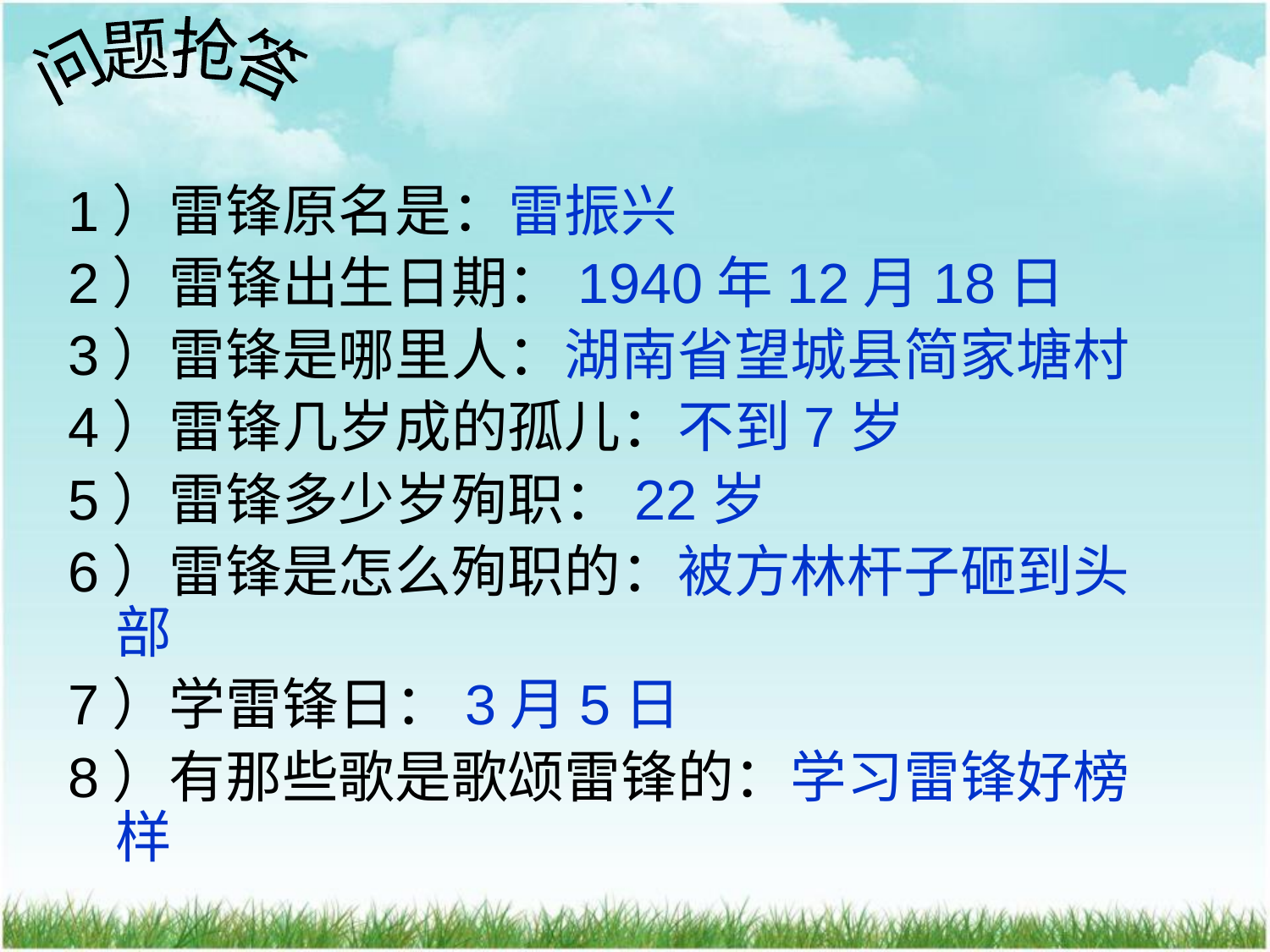

问题抢答
1）雷锋原名是：雷振兴
2）雷锋出生日期：1940年12月18日
3）雷锋是哪里人：湖南省望城县简家塘村
4）雷锋几岁成的孤儿：不到7岁
5）雷锋多少岁殉职：22岁
6）雷锋是怎么殉职的：被方林杆子砸到头部
7）学雷锋日：3月5日
8）有那些歌是歌颂雷锋的：学习雷锋好榜样